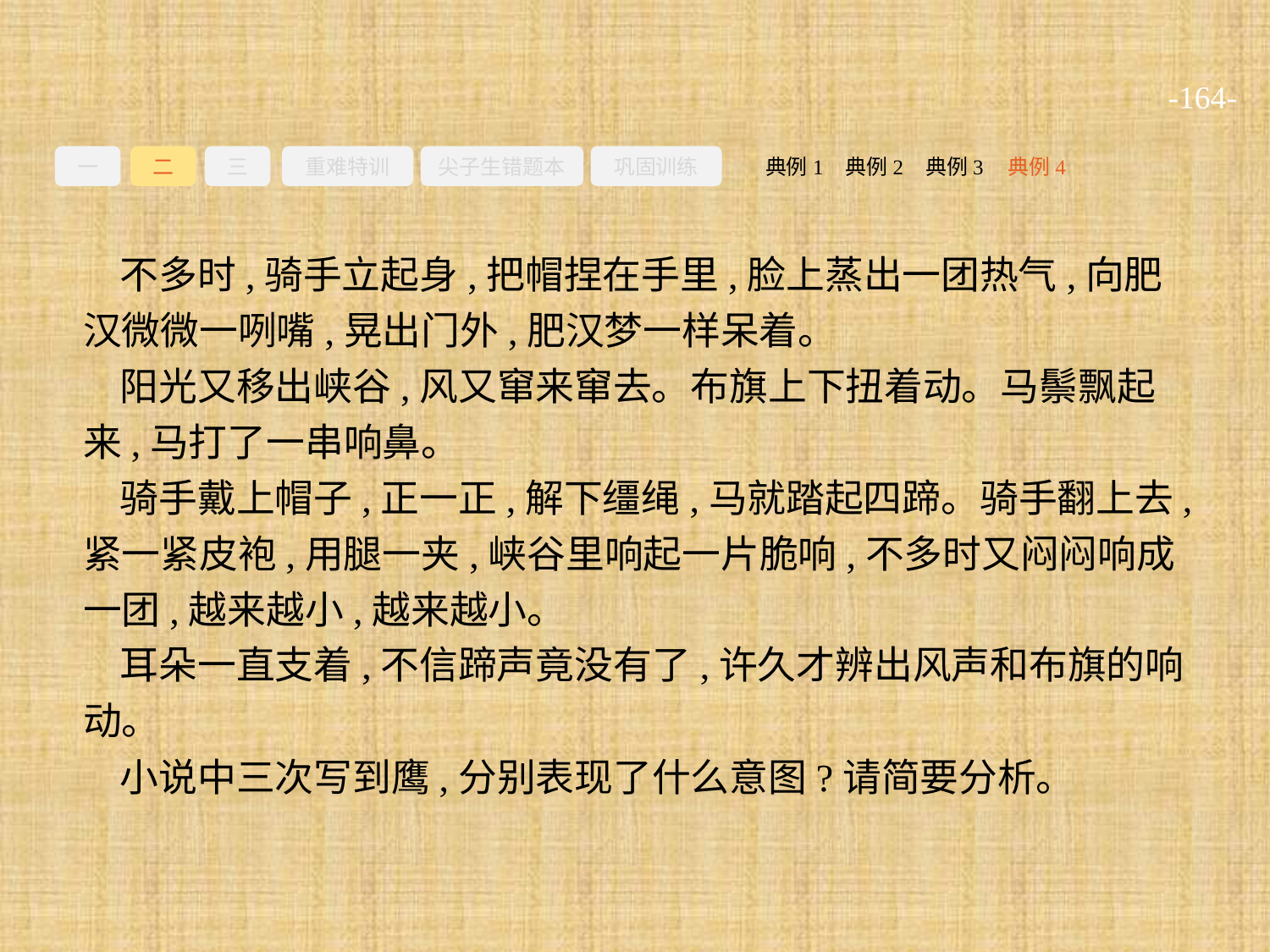

-164-
一
二
三
重难特训
尖子生错题本
巩固训练
典例3
典例2
典例4
典例1
不多时,骑手立起身,把帽捏在手里,脸上蒸出一团热气,向肥汉微微一咧嘴,晃出门外,肥汉梦一样呆着。
阳光又移出峡谷,风又窜来窜去。布旗上下扭着动。马鬃飘起来,马打了一串响鼻。
骑手戴上帽子,正一正,解下缰绳,马就踏起四蹄。骑手翻上去,紧一紧皮袍,用腿一夹,峡谷里响起一片脆响,不多时又闷闷响成一团,越来越小,越来越小。
耳朵一直支着,不信蹄声竟没有了,许久才辨出风声和布旗的响动。
小说中三次写到鹰,分别表现了什么意图?请简要分析。